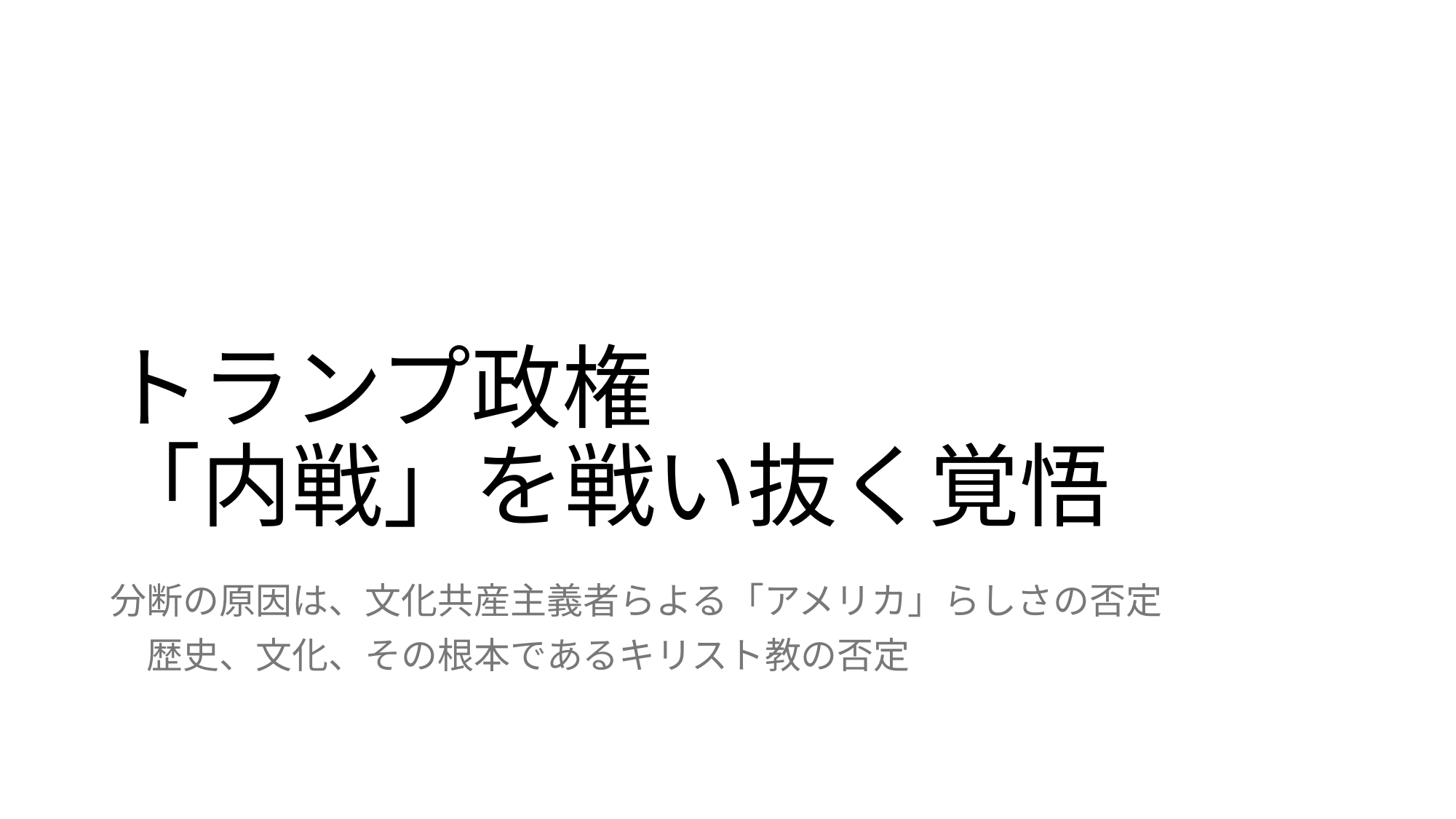

# トランプ政権 「内戦」を戦い抜く覚悟
分断の原因は、文化共産主義者らよる「アメリカ」らしさの否定
　歴史、文化、その根本であるキリスト教の否定